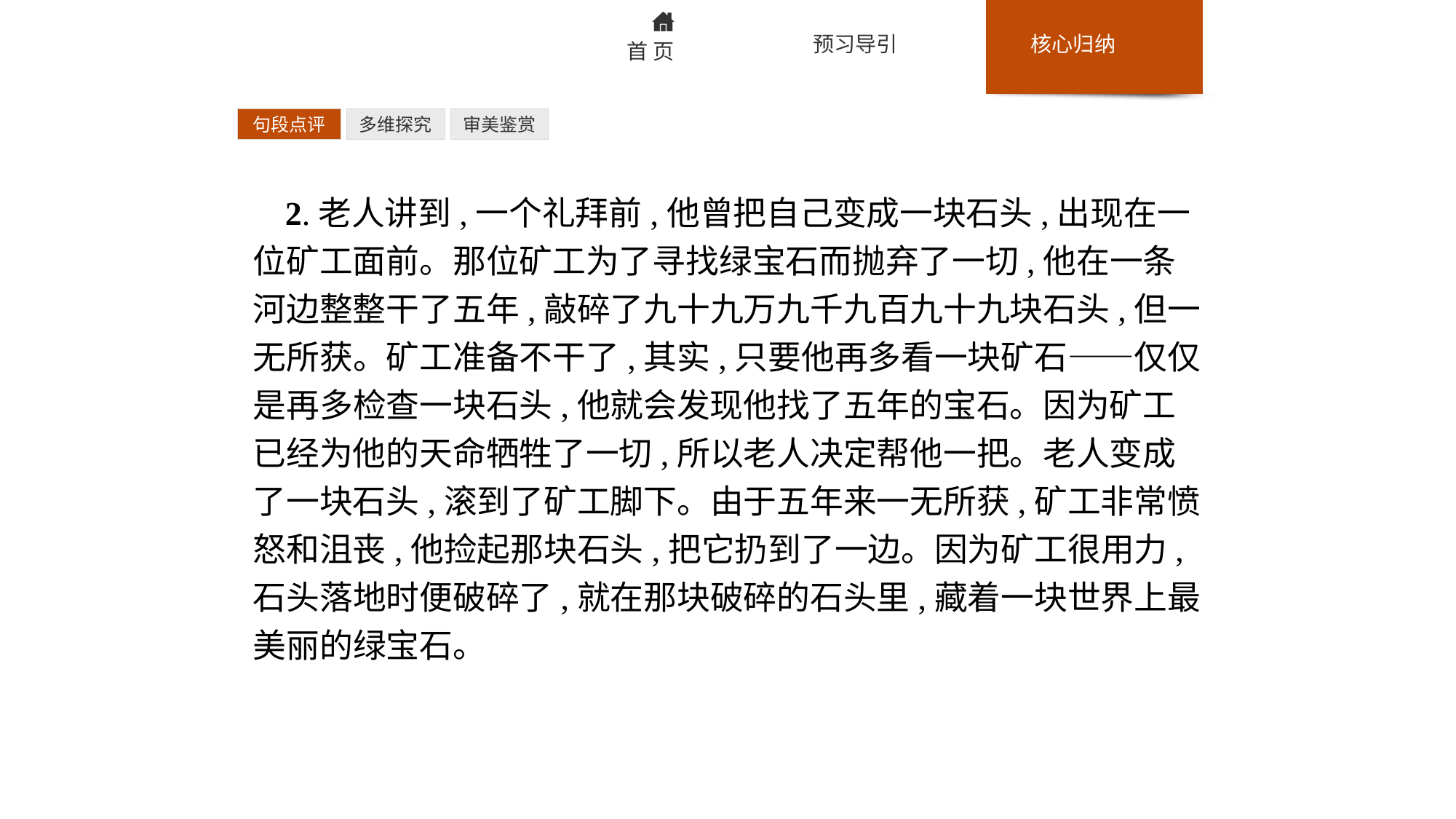

句段点评
多维探究
审美鉴赏
2.老人讲到,一个礼拜前,他曾把自己变成一块石头,出现在一位矿工面前。那位矿工为了寻找绿宝石而抛弃了一切,他在一条河边整整干了五年,敲碎了九十九万九千九百九十九块石头,但一无所获。矿工准备不干了,其实,只要他再多看一块矿石——仅仅是再多检查一块石头,他就会发现他找了五年的宝石。因为矿工已经为他的天命牺牲了一切,所以老人决定帮他一把。老人变成了一块石头,滚到了矿工脚下。由于五年来一无所获,矿工非常愤怒和沮丧,他捡起那块石头,把它扔到了一边。因为矿工很用力,石头落地时便破碎了,就在那块破碎的石头里,藏着一块世界上最美丽的绿宝石。